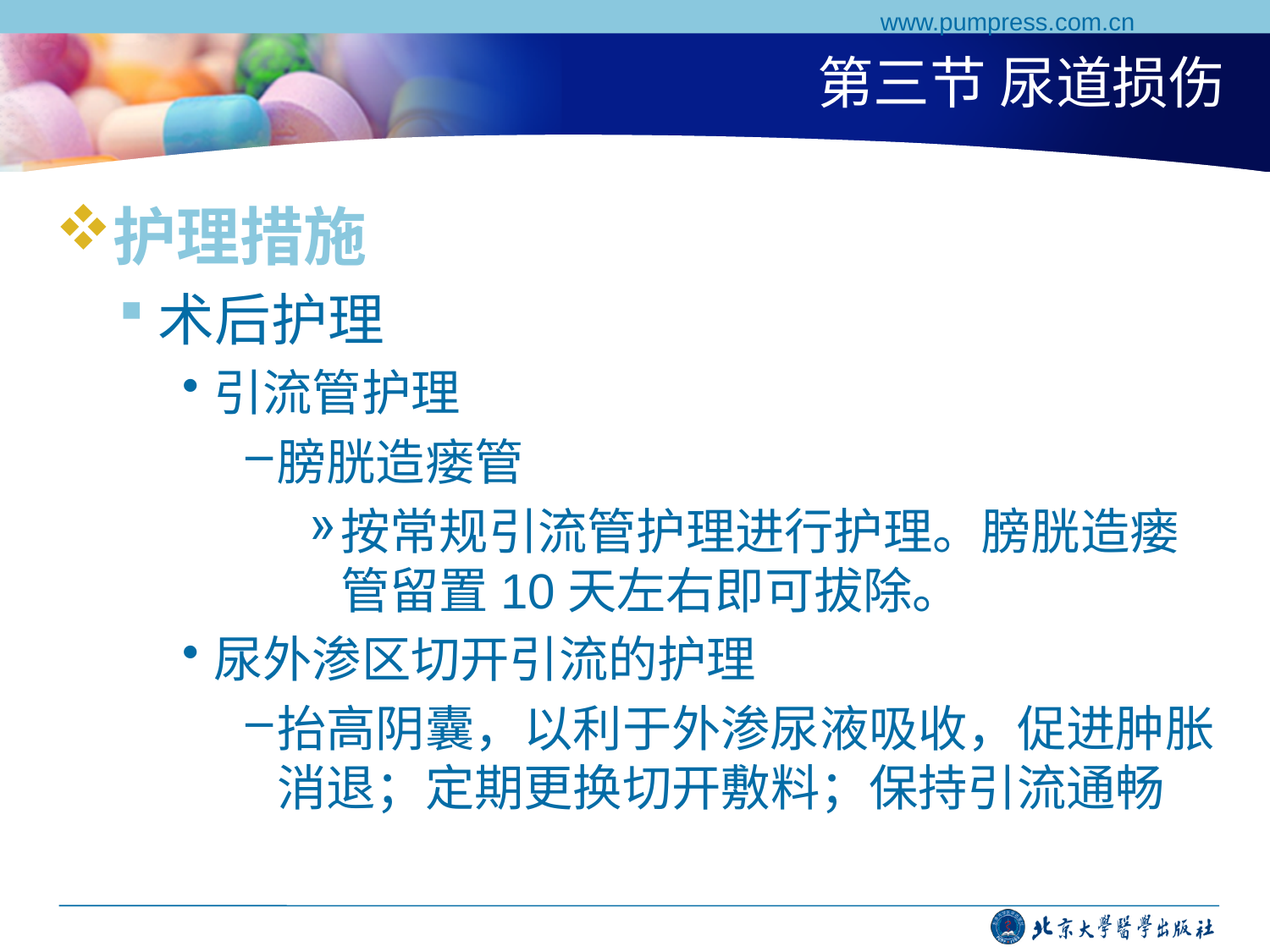

www.pumpress.com.cn
# 第三节 尿道损伤
护理措施
术后护理
引流管护理
膀胱造瘘管
按常规引流管护理进行护理。膀胱造瘘管留置10天左右即可拔除。
尿外渗区切开引流的护理
抬高阴囊，以利于外渗尿液吸收，促进肿胀消退；定期更换切开敷料；保持引流通畅